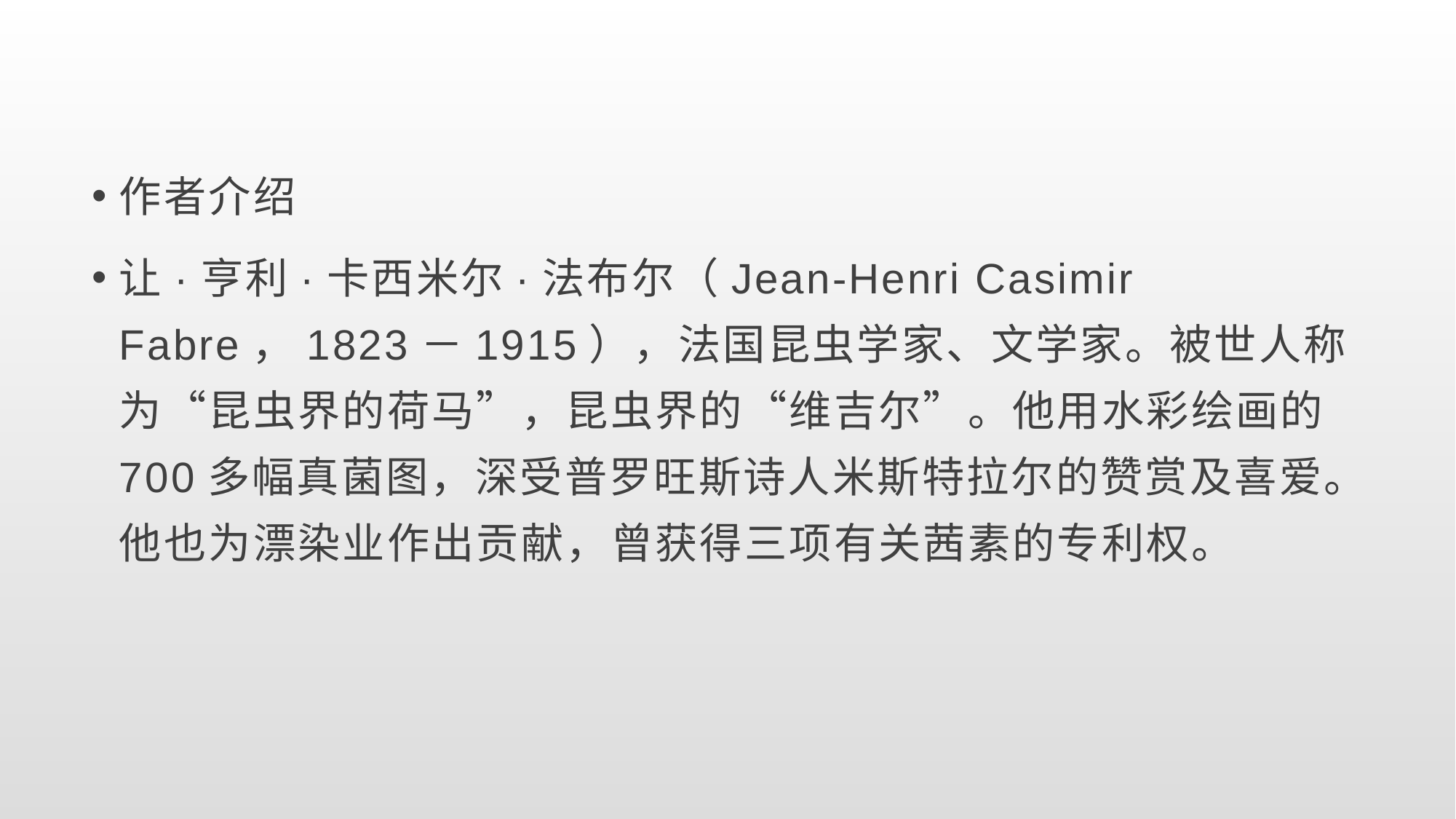

作者介绍
让·亨利·卡西米尔·法布尔（Jean-Henri Casimir Fabre，1823－1915），法国昆虫学家、文学家。被世人称为“昆虫界的荷马”，昆虫界的“维吉尔”。他用水彩绘画的700多幅真菌图，深受普罗旺斯诗人米斯特拉尔的赞赏及喜爱。他也为漂染业作出贡献，曾获得三项有关茜素的专利权。